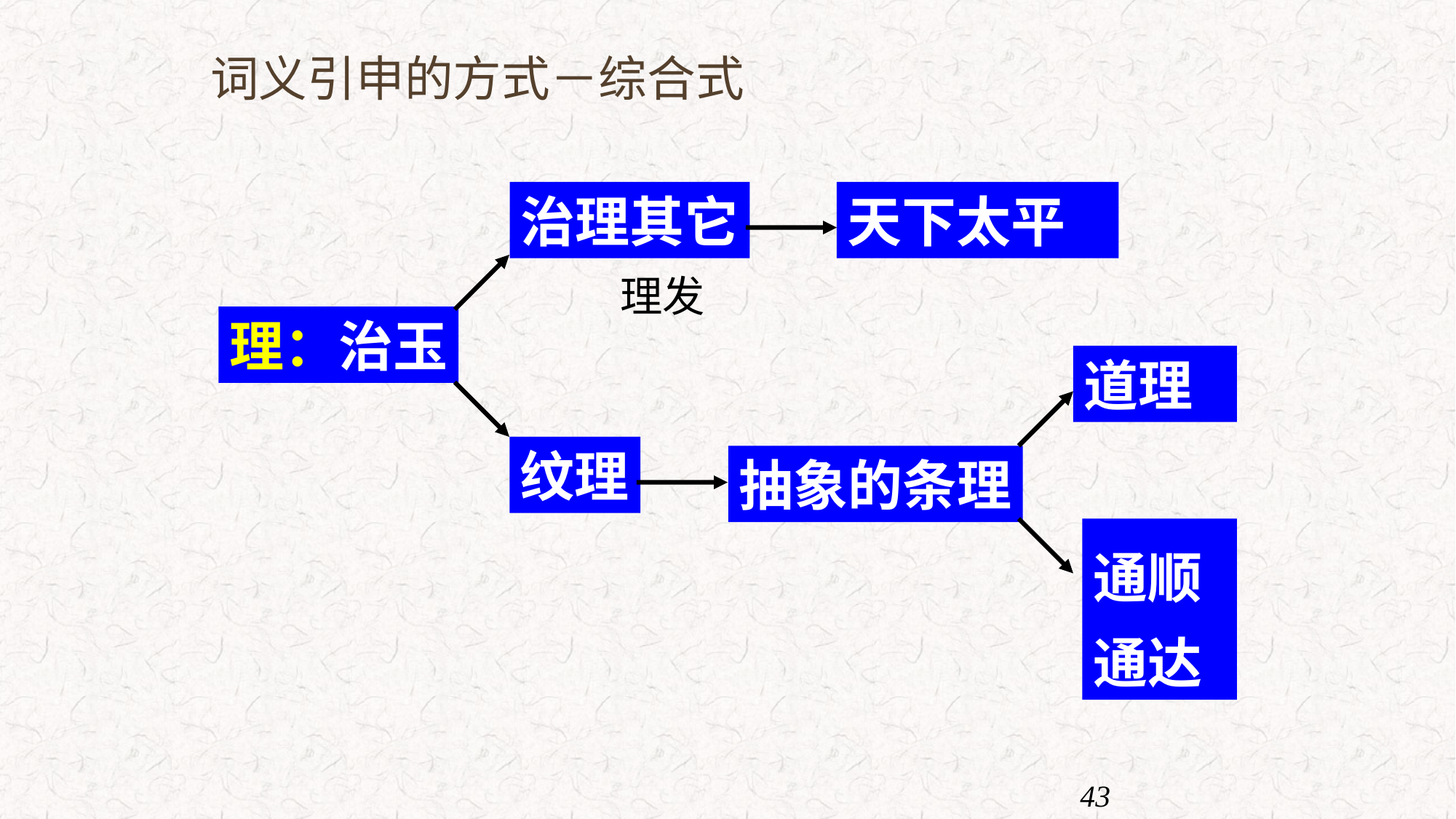

# 词义引申的方式－综合式
治理其它
天下太平

理发
理：治玉
道理

纹理
抽象的条理

通顺
通达
43